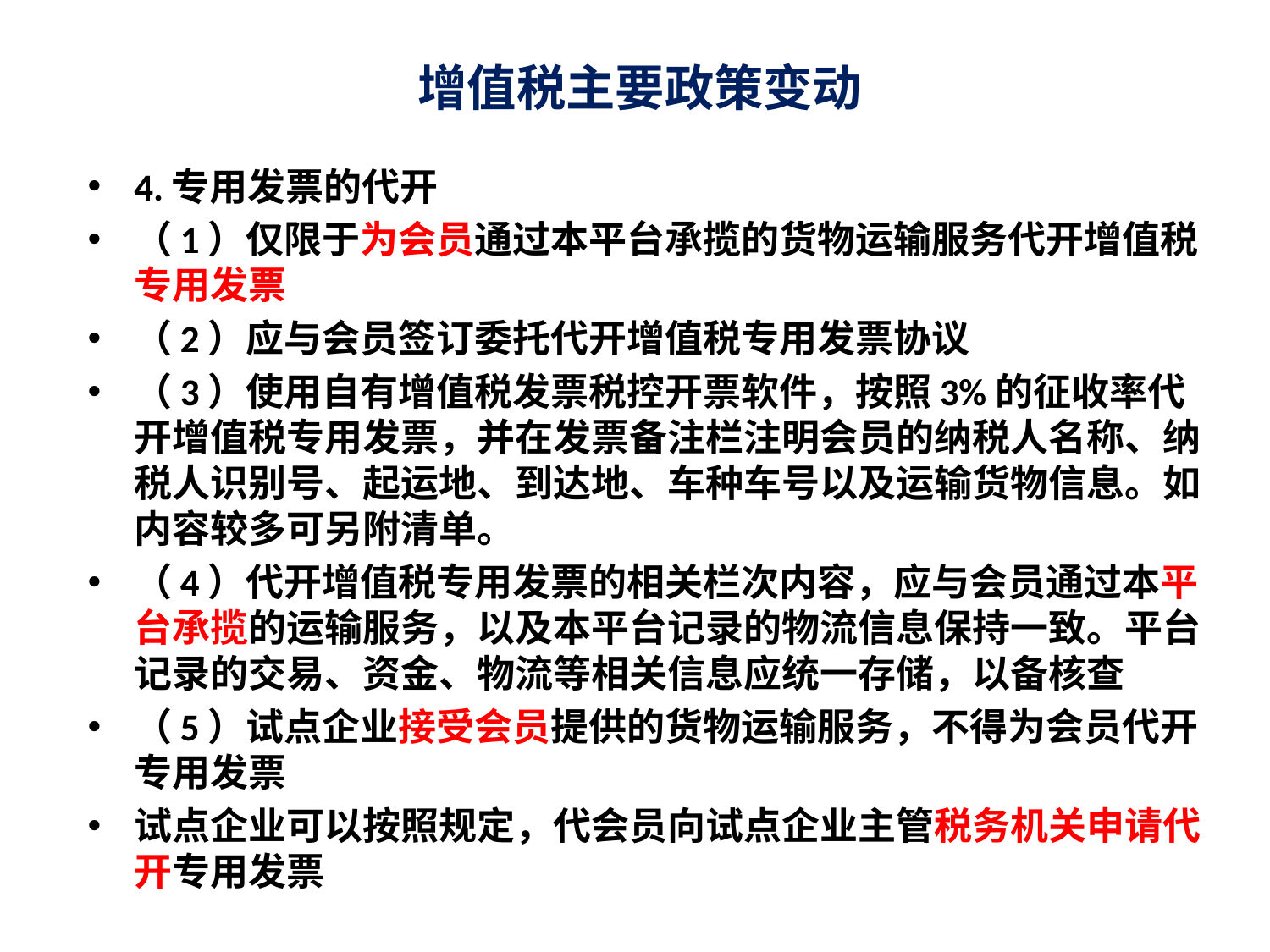

# 增值税主要政策变动
4.专用发票的代开
（1）仅限于为会员通过本平台承揽的货物运输服务代开增值税专用发票
（2）应与会员签订委托代开增值税专用发票协议
（3）使用自有增值税发票税控开票软件，按照3%的征收率代开增值税专用发票，并在发票备注栏注明会员的纳税人名称、纳税人识别号、起运地、到达地、车种车号以及运输货物信息。如内容较多可另附清单。
（4）代开增值税专用发票的相关栏次内容，应与会员通过本平台承揽的运输服务，以及本平台记录的物流信息保持一致。平台记录的交易、资金、物流等相关信息应统一存储，以备核查
（5）试点企业接受会员提供的货物运输服务，不得为会员代开专用发票
试点企业可以按照规定，代会员向试点企业主管税务机关申请代开专用发票